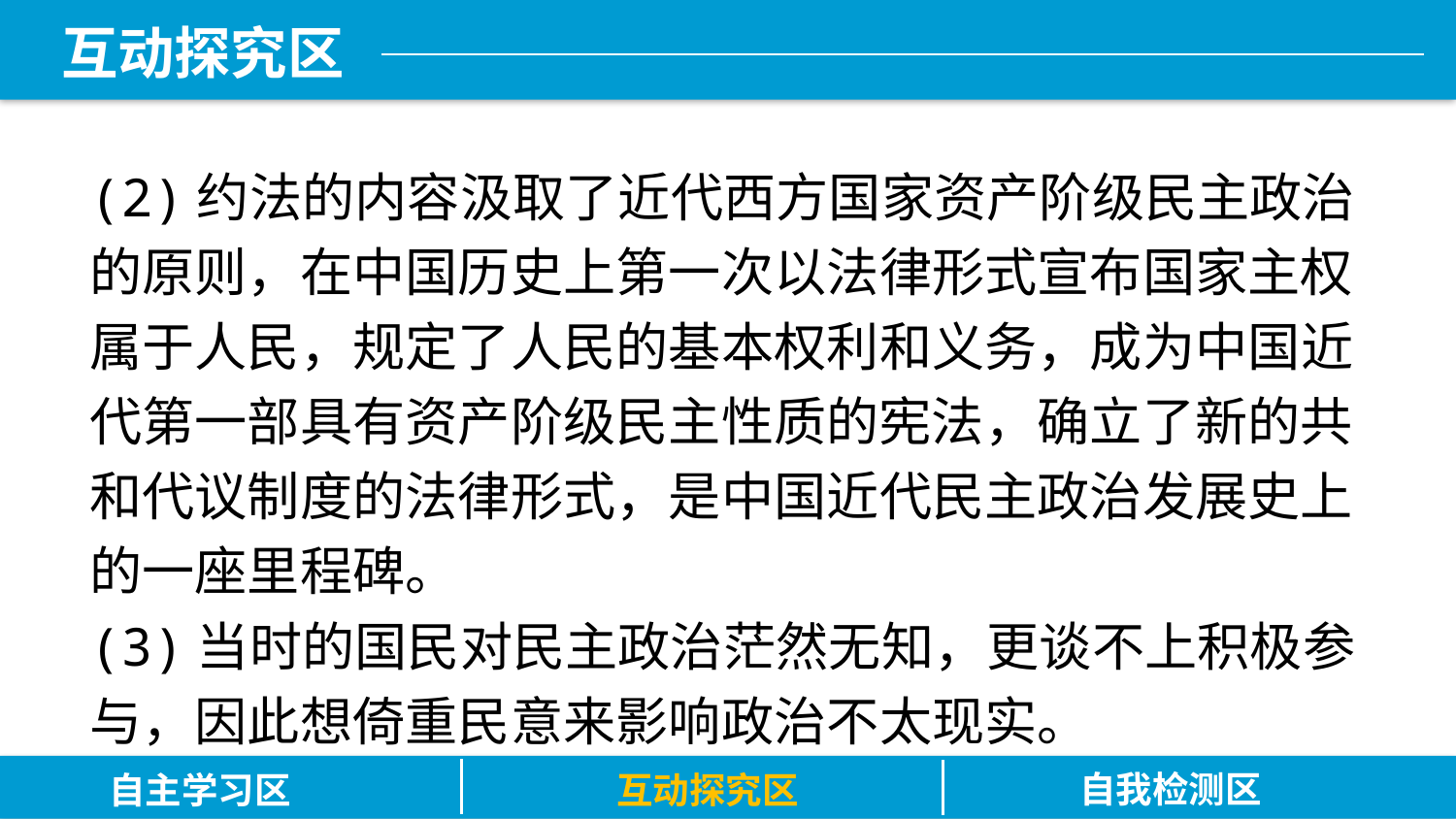

(2)约法的内容汲取了近代西方国家资产阶级民主政治的原则，在中国历史上第一次以法律形式宣布国家主权属于人民，规定了人民的基本权利和义务，成为中国近代第一部具有资产阶级民主性质的宪法，确立了新的共和代议制度的法律形式，是中国近代民主政治发展史上的一座里程碑。
(3)当时的国民对民主政治茫然无知，更谈不上积极参与，因此想倚重民意来影响政治不太现实。
自我检测区
自主学习区
互动探究区